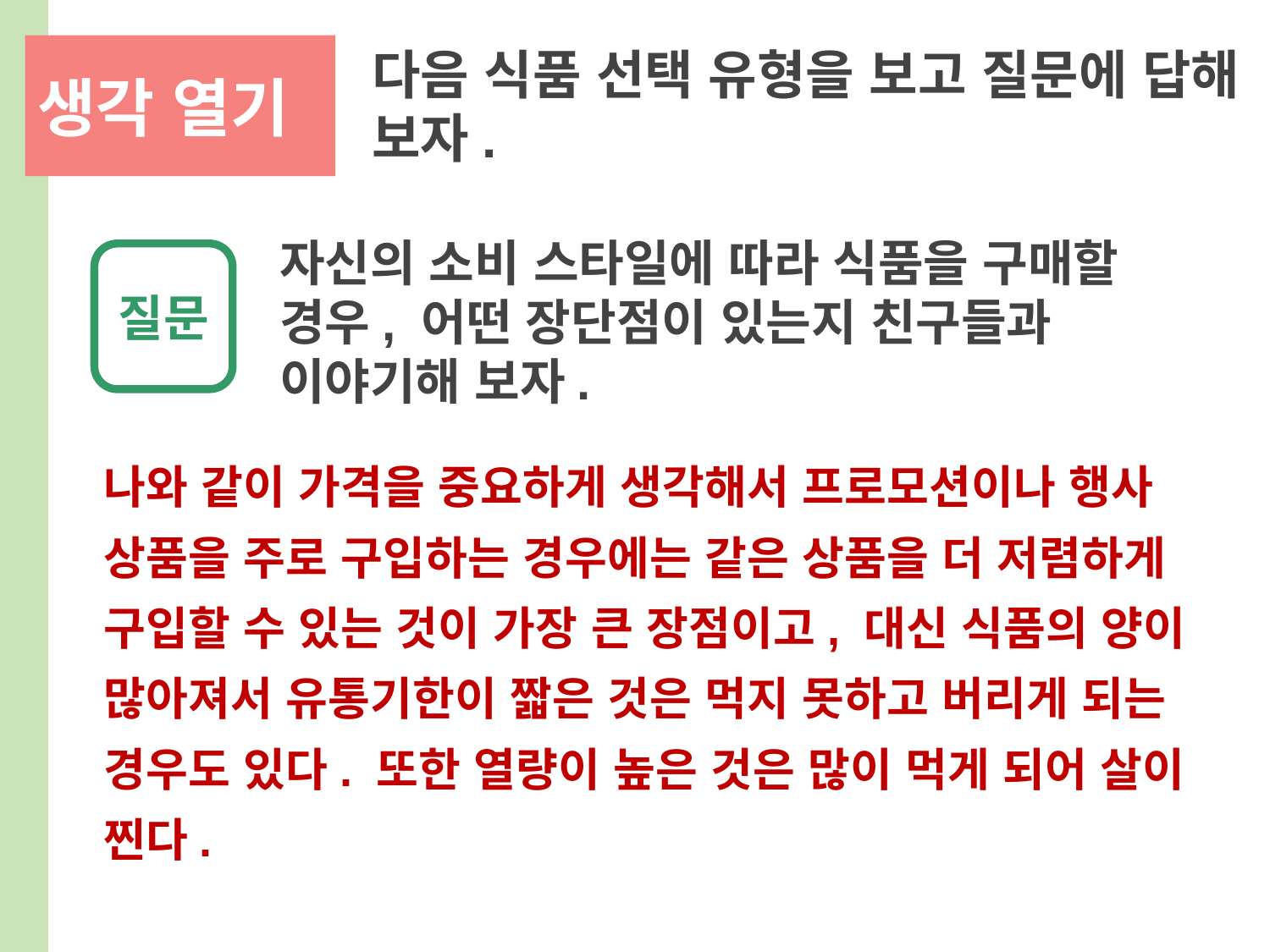

다음 식품 선택 유형을 보고 질문에 답해 보자.
자신의 소비 스타일에 따라 식품을 구매할 경우, 어떤 장단점이 있는지 친구들과 이야기해 보자.
질문
나와 같이 가격을 중요하게 생각해서 프로모션이나 행사 상품을 주로 구입하는 경우에는 같은 상품을 더 저렴하게 구입할 수 있는 것이 가장 큰 장점이고, 대신 식품의 양이 많아져서 유통기한이 짧은 것은 먹지 못하고 버리게 되는 경우도 있다. 또한 열량이 높은 것은 많이 먹게 되어 살이 찐다.